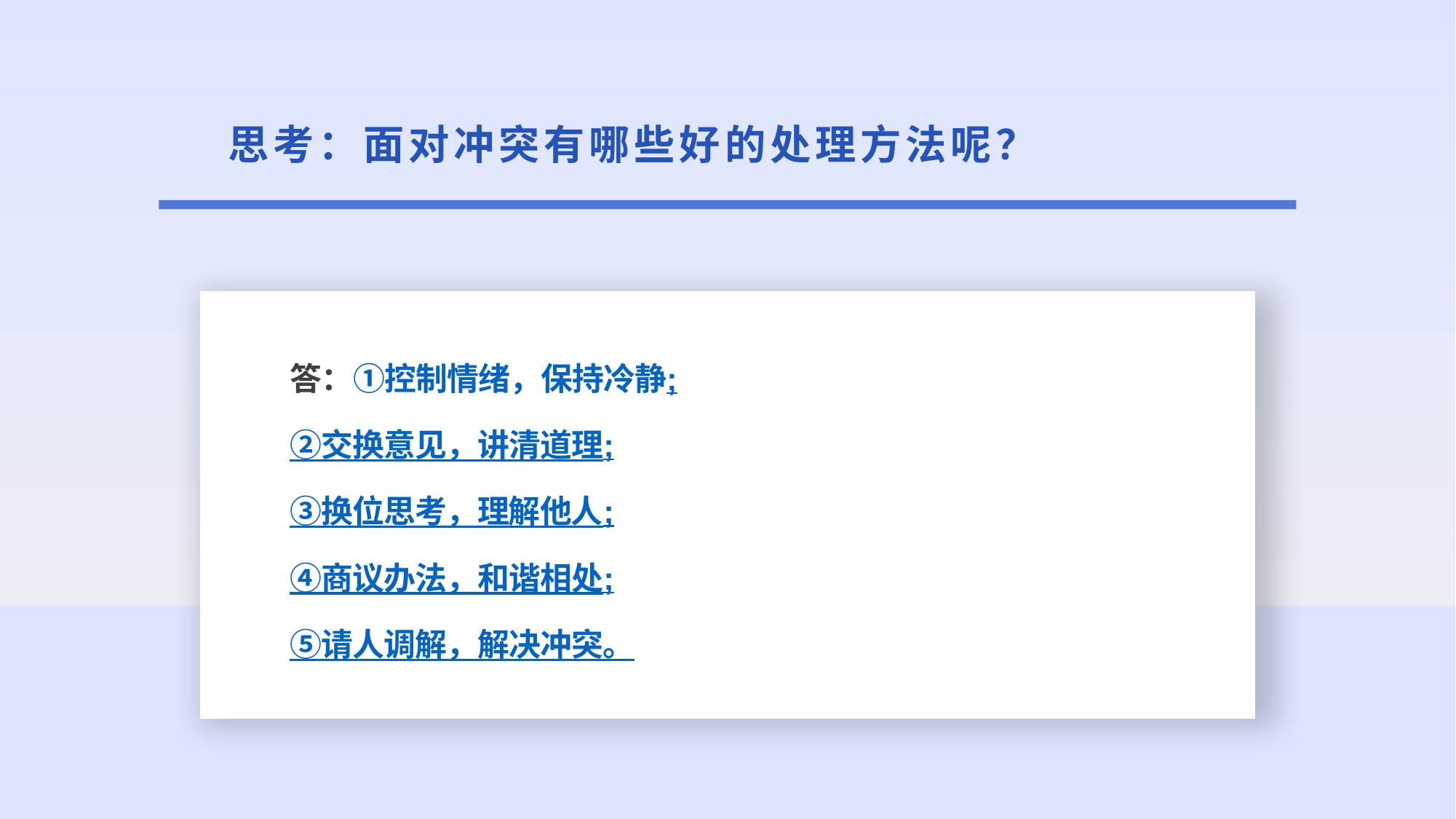

思考：面对冲突有哪些好的处理方法呢？

答：①控制情绪，保持冷静;
②交换意见，讲清道理;
③换位思考，理解他人;
④商议办法，和谐相处;
⑤请人调解，解决冲突。